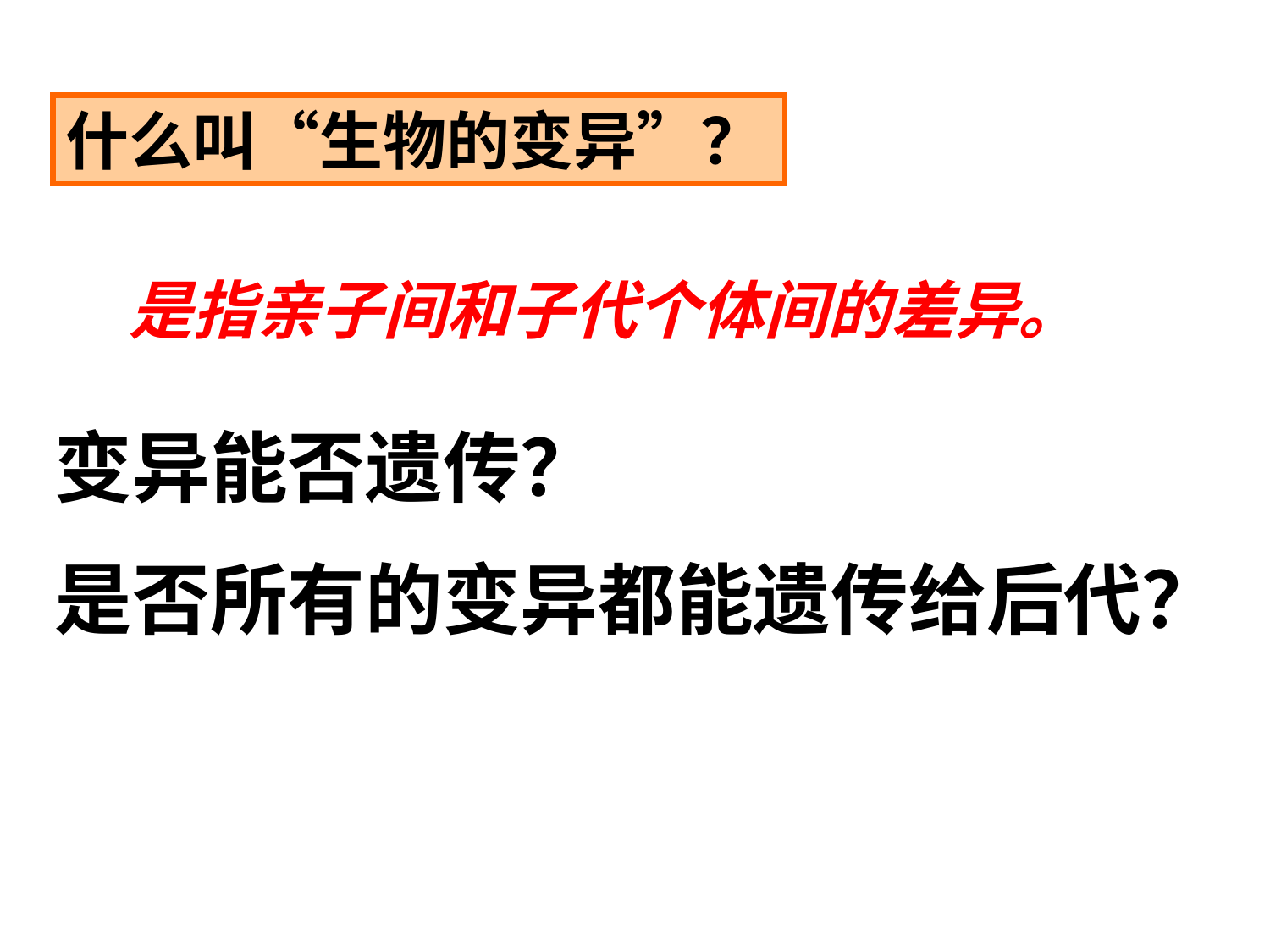

什么叫“生物的变异”？
是指亲子间和子代个体间的差异。
变异能否遗传？
是否所有的变异都能遗传给后代？